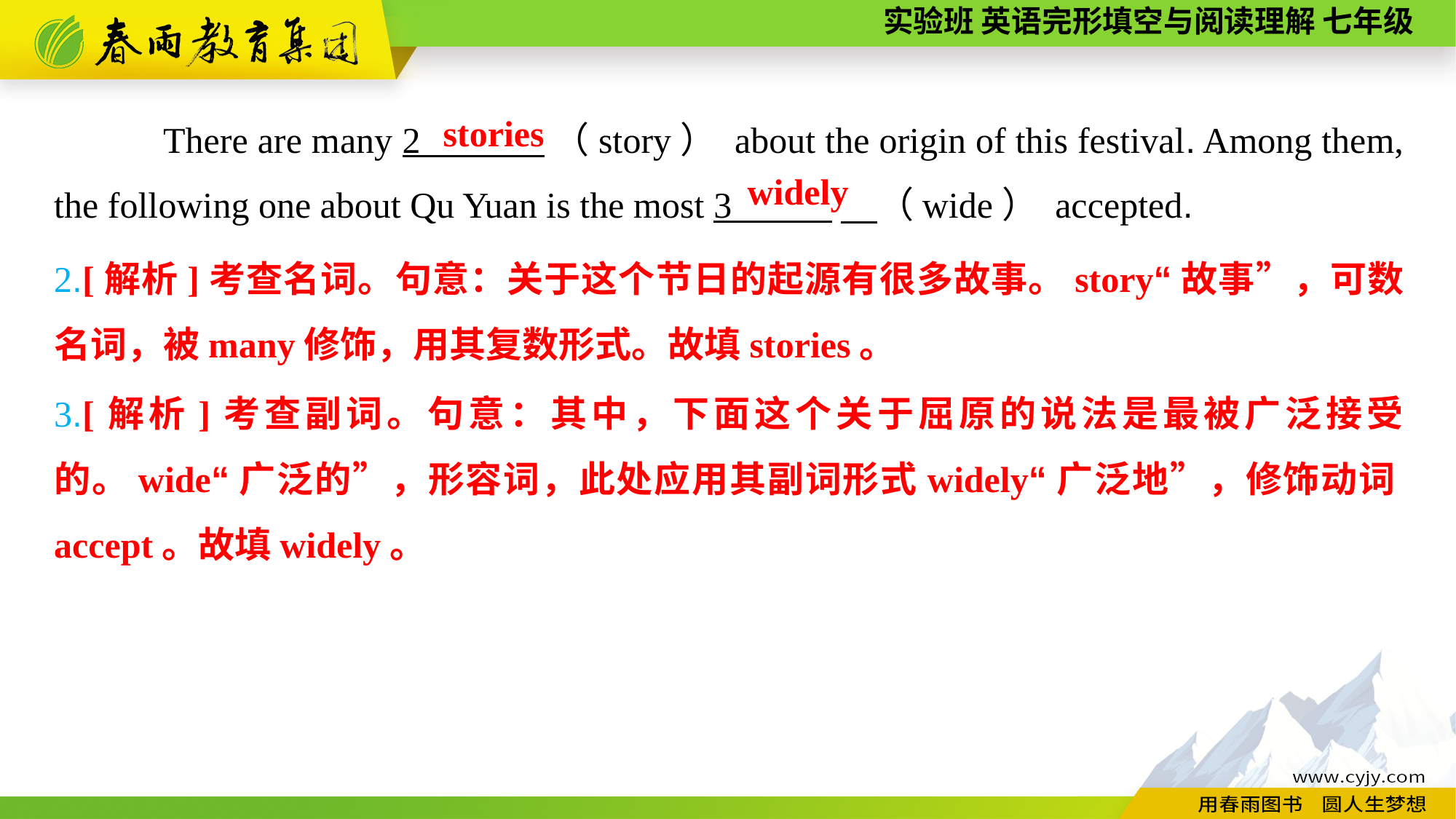

There are many 2             （story） about the origin of this festival. Among them, the following one about Qu Yuan is the most 3           　（wide） accepted.

stories
widely
2.[解析]考查名词。句意：关于这个节日的起源有很多故事。story“故事”，可数名词，被many修饰，用其复数形式。故填stories。
3.[解析]考查副词。句意：其中，下面这个关于屈原的说法是最被广泛接受的。wide“广泛的”，形容词，此处应用其副词形式widely“广泛地”，修饰动词accept。故填widely。